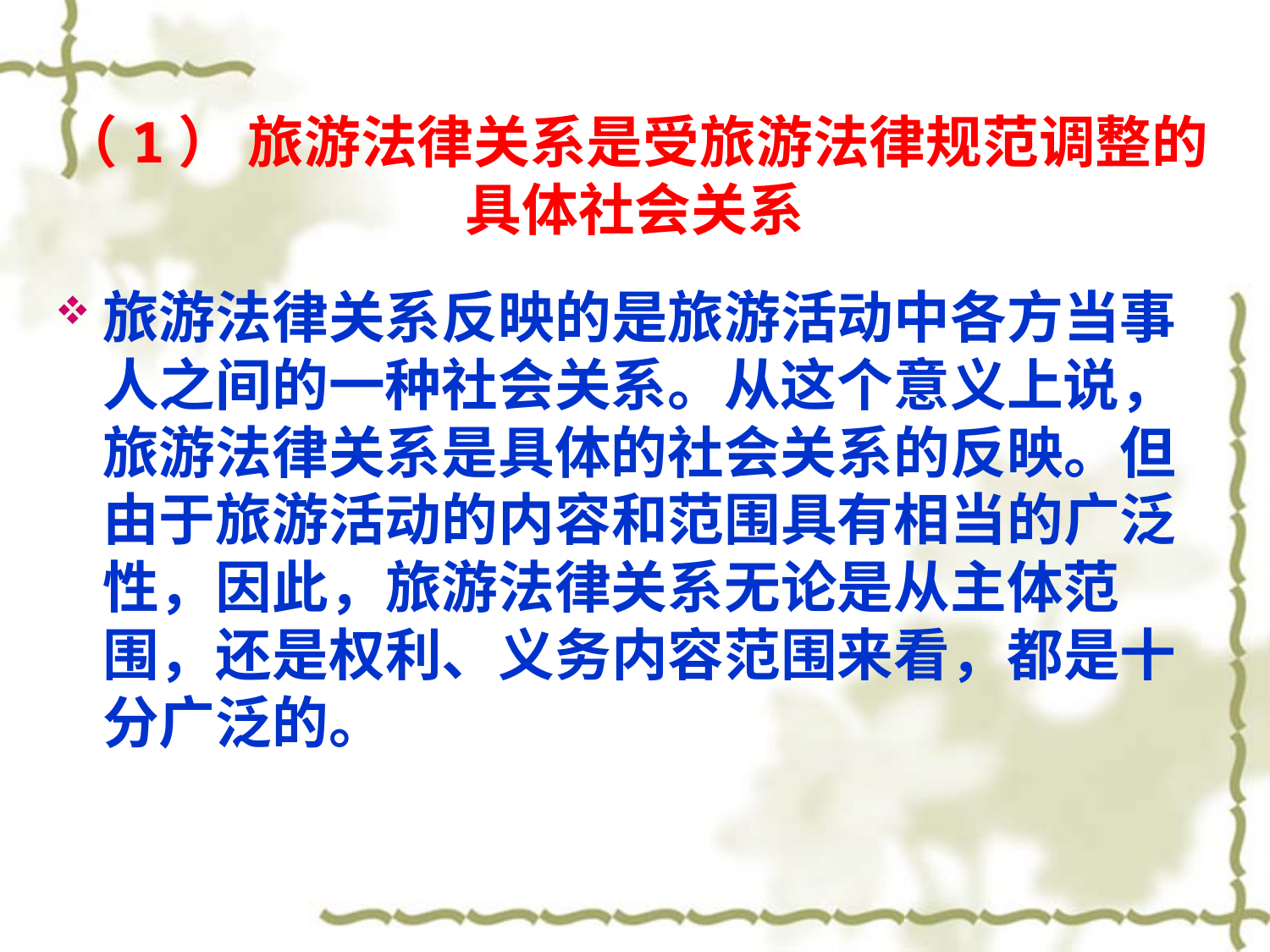

# （1） 旅游法律关系是受旅游法律规范调整的具体社会关系
旅游法律关系反映的是旅游活动中各方当事人之间的一种社会关系。从这个意义上说，旅游法律关系是具体的社会关系的反映。但由于旅游活动的内容和范围具有相当的广泛性，因此，旅游法律关系无论是从主体范围，还是权利、义务内容范围来看，都是十分广泛的。